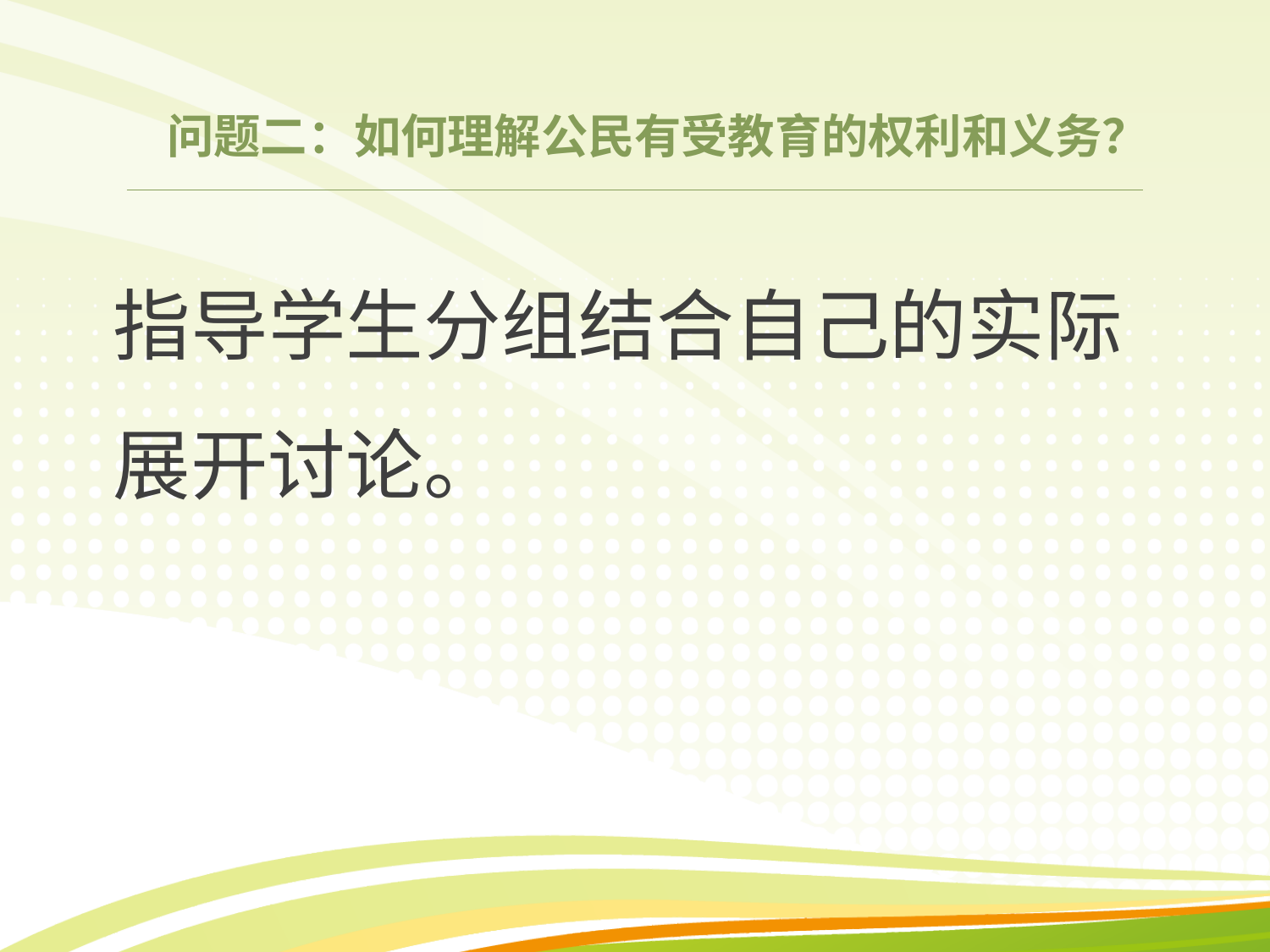

# 问题二：如何理解公民有受教育的权利和义务？
指导学生分组结合自己的实际展开讨论。